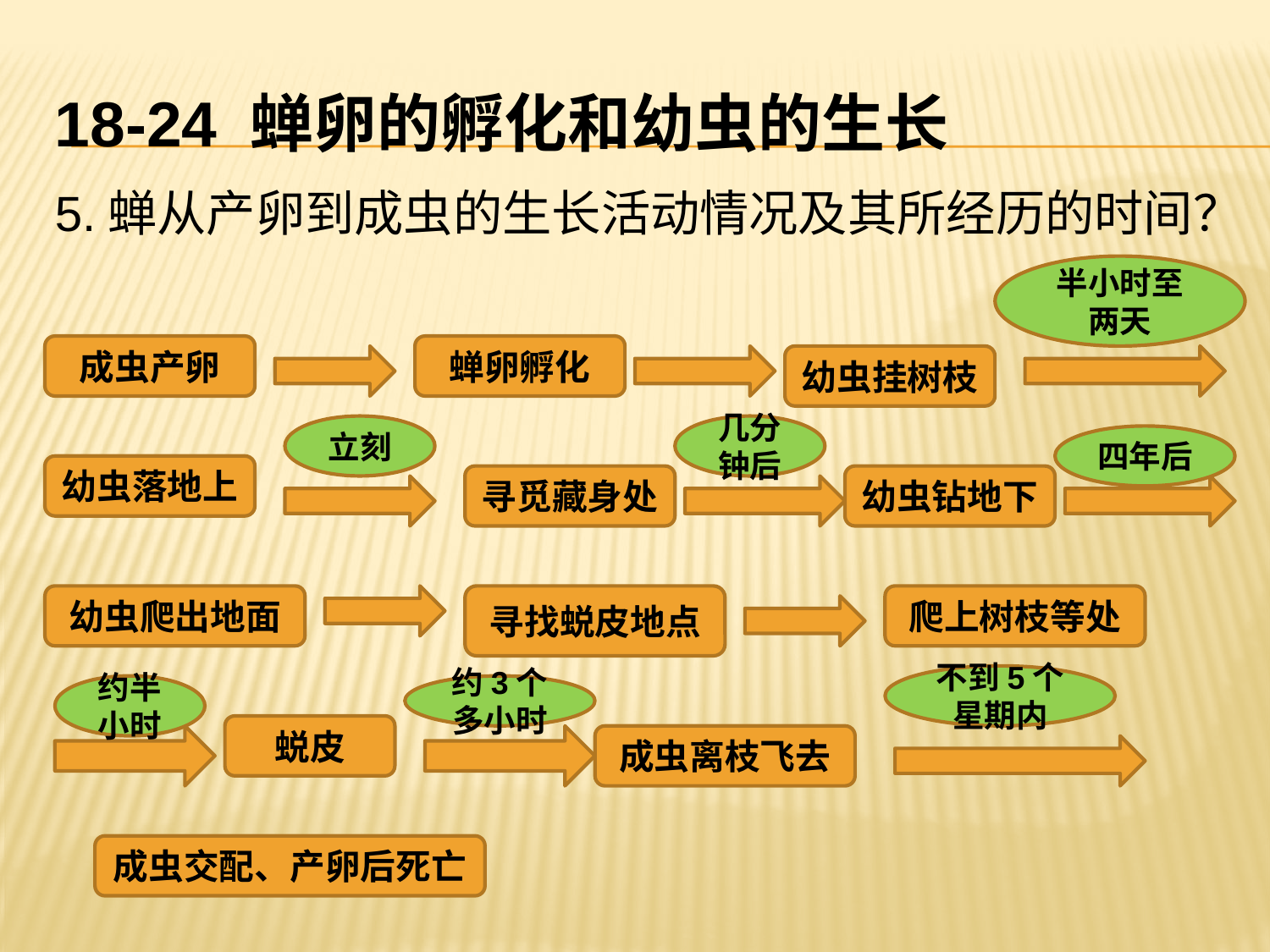

# 18-24 蝉卵的孵化和幼虫的生长
5.蝉从产卵到成虫的生长活动情况及其所经历的时间？

半小时至两天
成虫产卵
蝉卵孵化

幼虫挂树枝

立刻
几分钟后
四年后
幼虫落地上
寻觅藏身处
幼虫钻地下

幼虫爬出地面

寻找蜕皮地点
爬上树枝等处

不到5个星期内
约半小时
约3个多小时
蜕皮

成虫离枝飞去

成虫交配、产卵后死亡